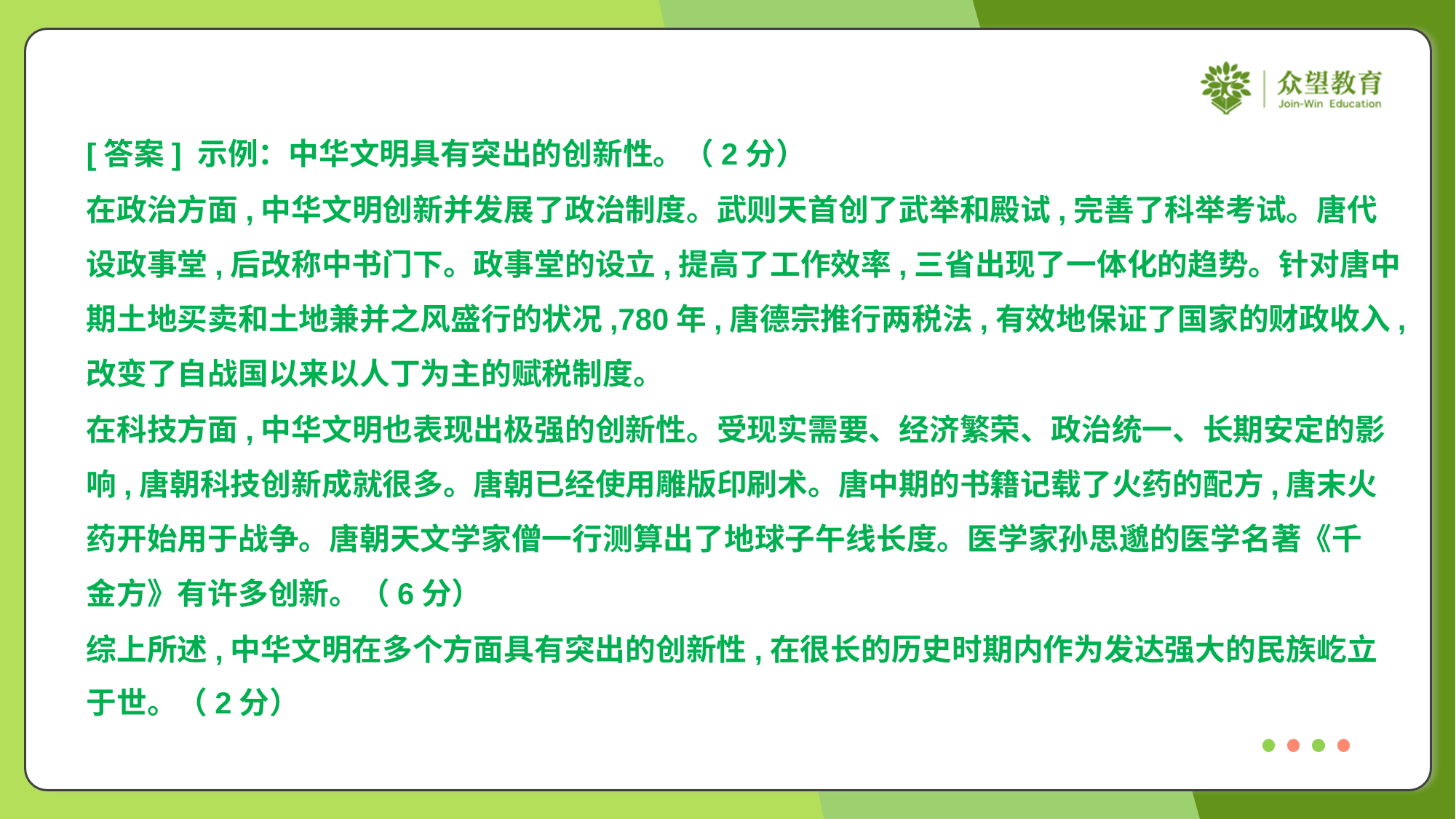

[答案] 示例：中华文明具有突出的创新性。（2分）
在政治方面,中华文明创新并发展了政治制度。武则天首创了武举和殿试,完善了科举考试。唐代
设政事堂,后改称中书门下。政事堂的设立,提高了工作效率,三省出现了一体化的趋势。针对唐中
期土地买卖和土地兼并之风盛行的状况,780年,唐德宗推行两税法,有效地保证了国家的财政收入,
改变了自战国以来以人丁为主的赋税制度。
在科技方面,中华文明也表现出极强的创新性。受现实需要、经济繁荣、政治统一、长期安定的影
响,唐朝科技创新成就很多。唐朝已经使用雕版印刷术。唐中期的书籍记载了火药的配方,唐末火
药开始用于战争。唐朝天文学家僧一行测算出了地球子午线长度。医学家孙思邈的医学名著《千
金方》有许多创新。（6分）
综上所述,中华文明在多个方面具有突出的创新性,在很长的历史时期内作为发达强大的民族屹立
于世。（2分）